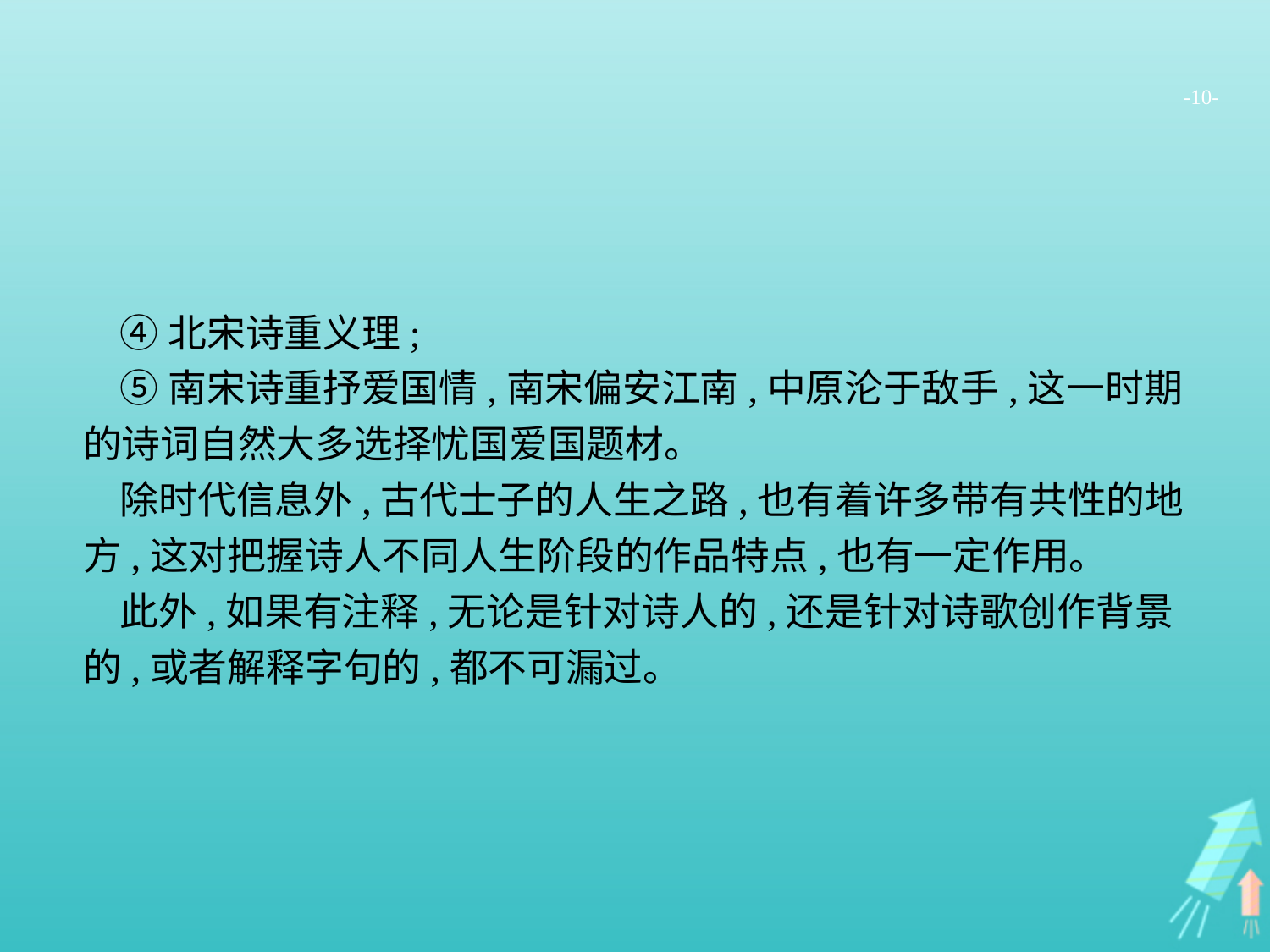

-10-
④北宋诗重义理;
⑤南宋诗重抒爱国情,南宋偏安江南,中原沦于敌手,这一时期的诗词自然大多选择忧国爱国题材。
除时代信息外,古代士子的人生之路,也有着许多带有共性的地方,这对把握诗人不同人生阶段的作品特点,也有一定作用。
此外,如果有注释,无论是针对诗人的,还是针对诗歌创作背景的,或者解释字句的,都不可漏过。